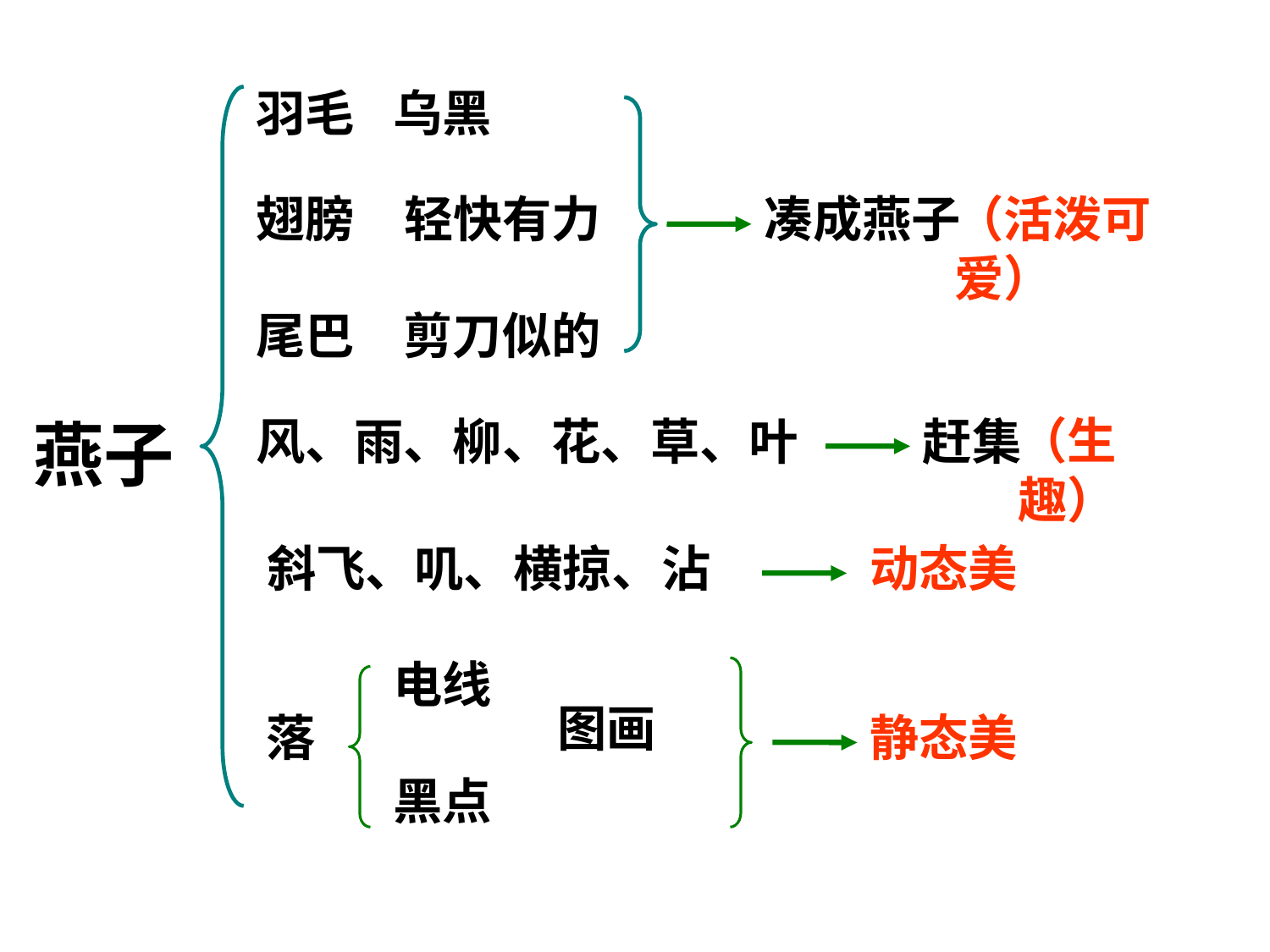

羽毛
乌黑

翅膀
轻快有力
凑成燕子
（活泼可爱）

尾巴
剪刀似的
燕子
风、雨、柳、花、草、叶
赶集
（生趣）

斜飞、叽、横掠、沾
动态美

电线

图画
落
静态美

黑点